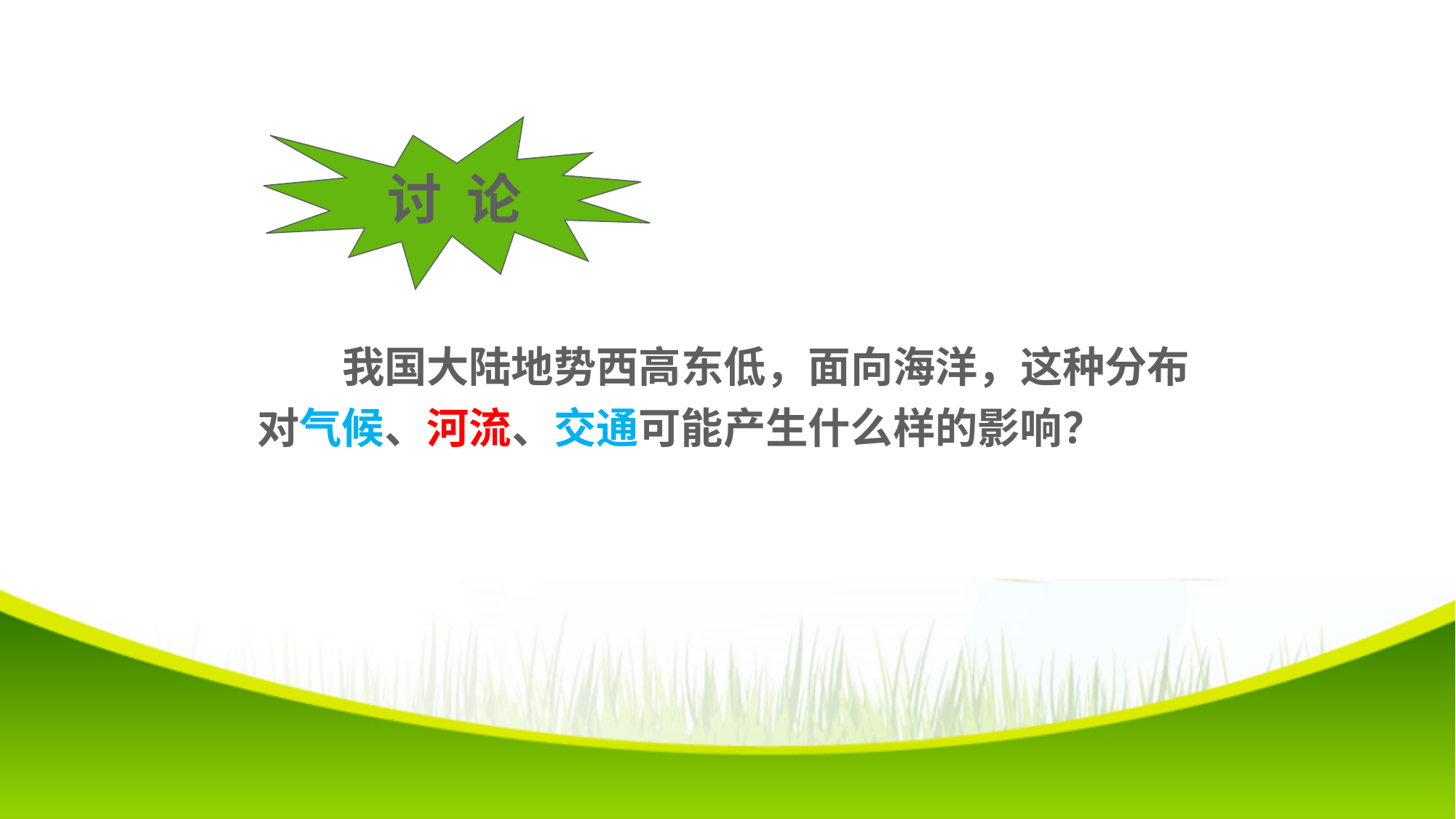

探究新知
讨  论
　　我国大陆地势西高东低，面向海洋，这种分布
对气候、河流、交通可能产生什么样的影响？